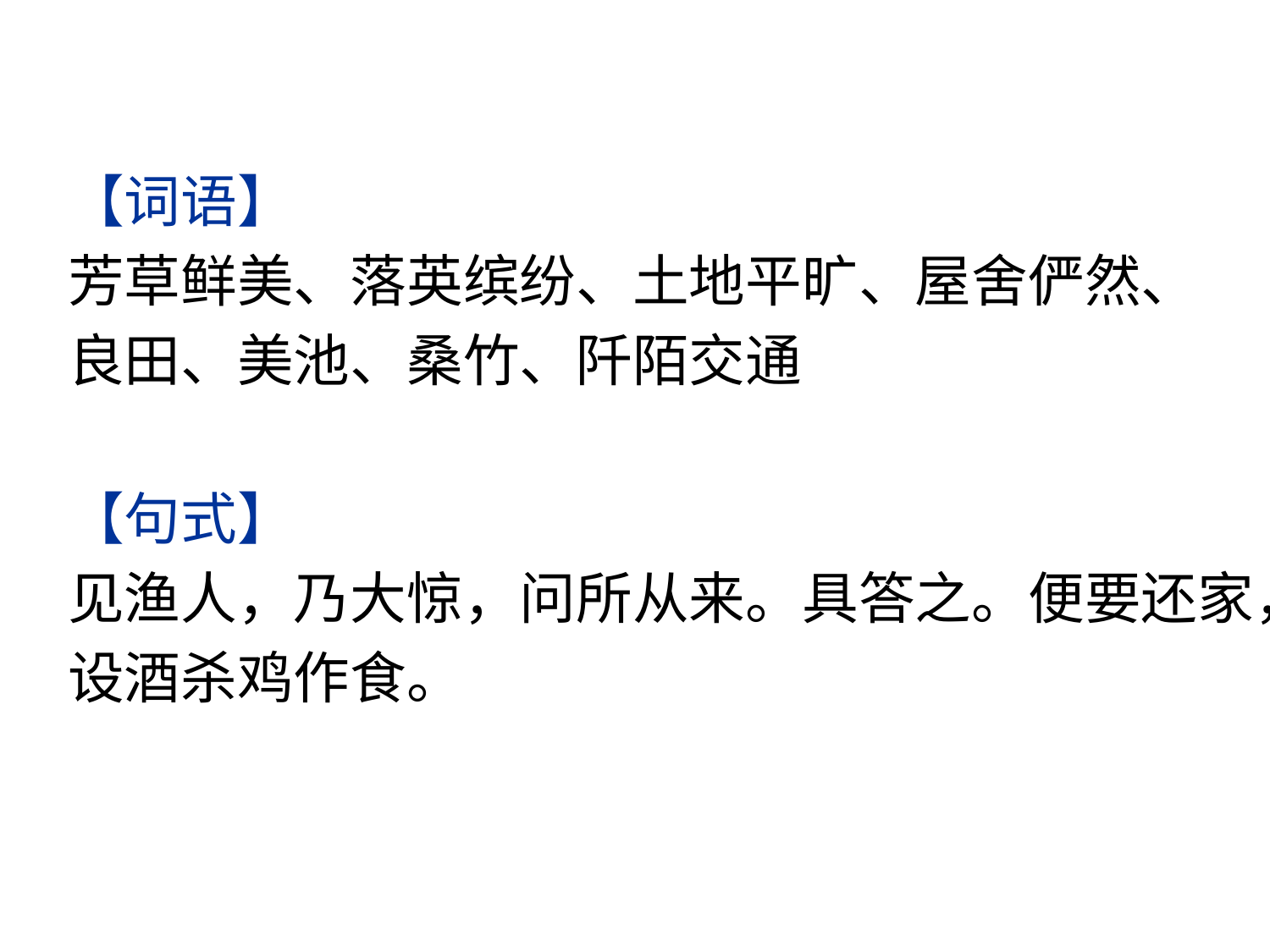

【词语】
芳草鲜美、落英缤纷、土地平旷、屋舍俨然、
良田、美池、桑竹、阡陌交通

【句式】
见渔人，乃大惊，问所从来。具答之。便要还家，
设酒杀鸡作食。